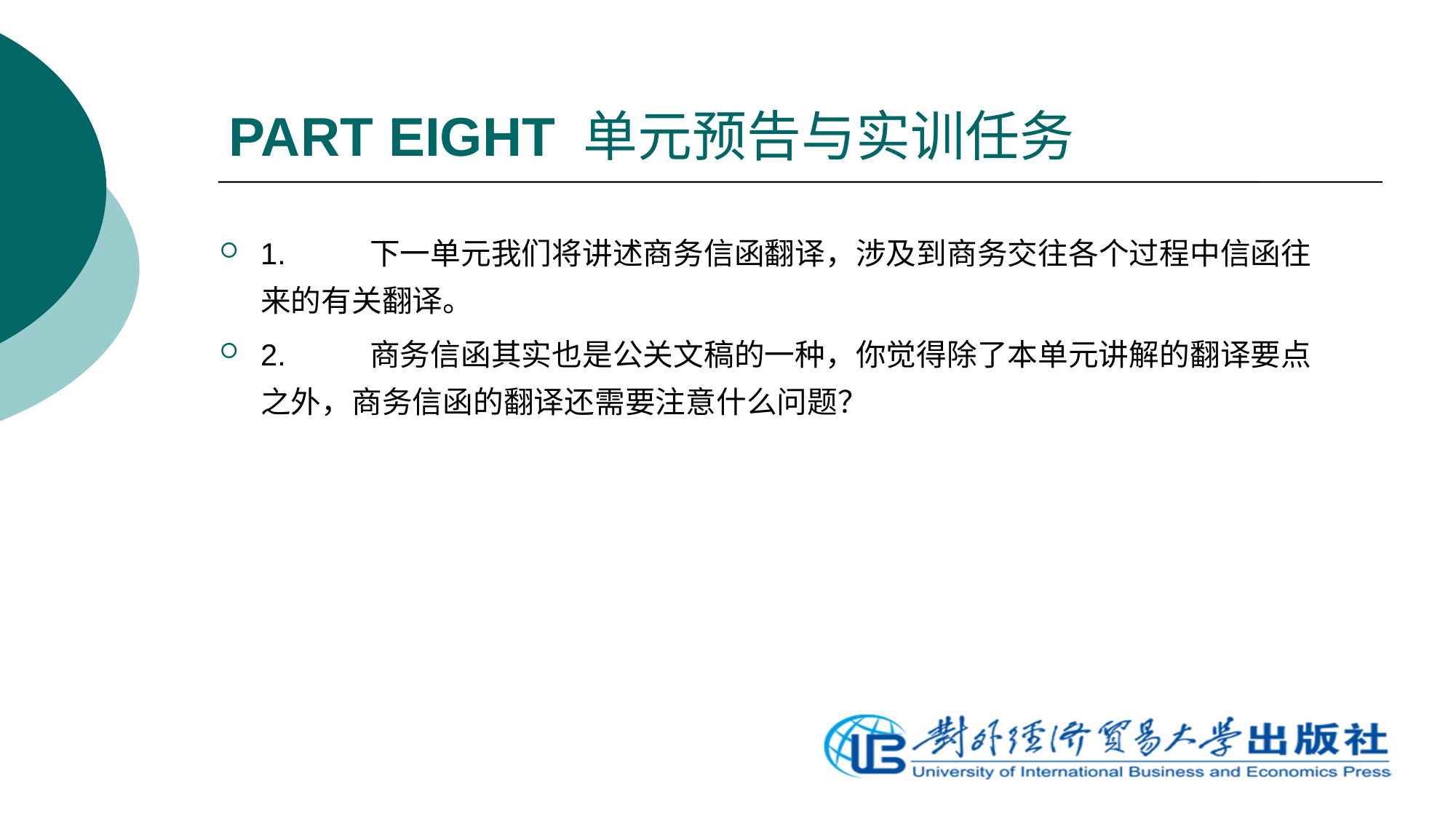

# PART EIGHT 单元预告与实训任务
1.	下一单元我们将讲述商务信函翻译，涉及到商务交往各个过程中信函往来的有关翻译。
2.	商务信函其实也是公关文稿的一种，你觉得除了本单元讲解的翻译要点之外，商务信函的翻译还需要注意什么问题？